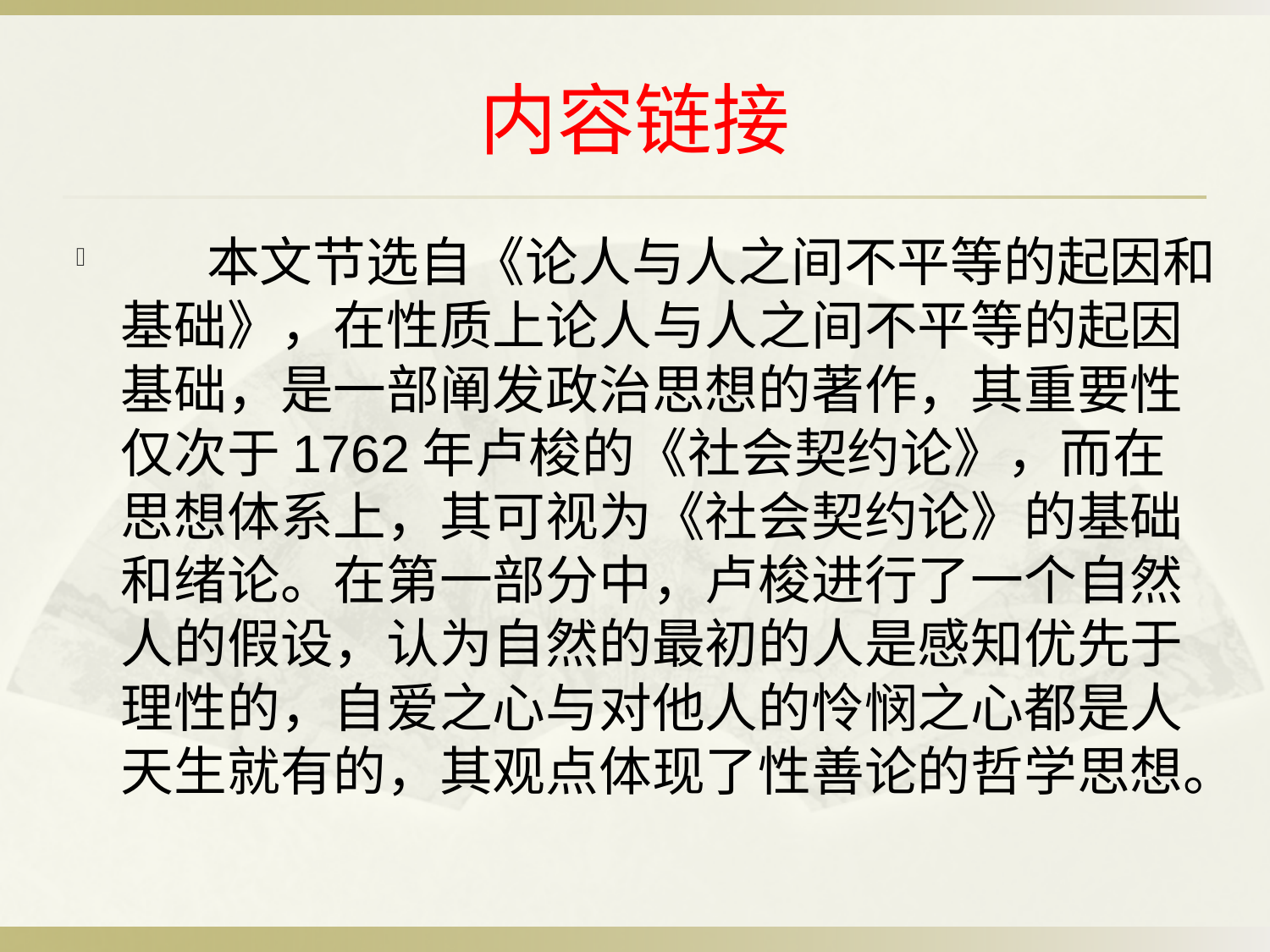

# 内容链接
     本文节选自《论人与人之间不平等的起因和基础》，在性质上论人与人之间不平等的起因基础，是一部阐发政治思想的著作，其重要性仅次于1762年卢梭的《社会契约论》，而在思想体系上，其可视为《社会契约论》的基础和绪论。在第一部分中，卢梭进行了一个自然人的假设，认为自然的最初的人是感知优先于理性的，自爱之心与对他人的怜悯之心都是人天生就有的，其观点体现了性善论的哲学思想。